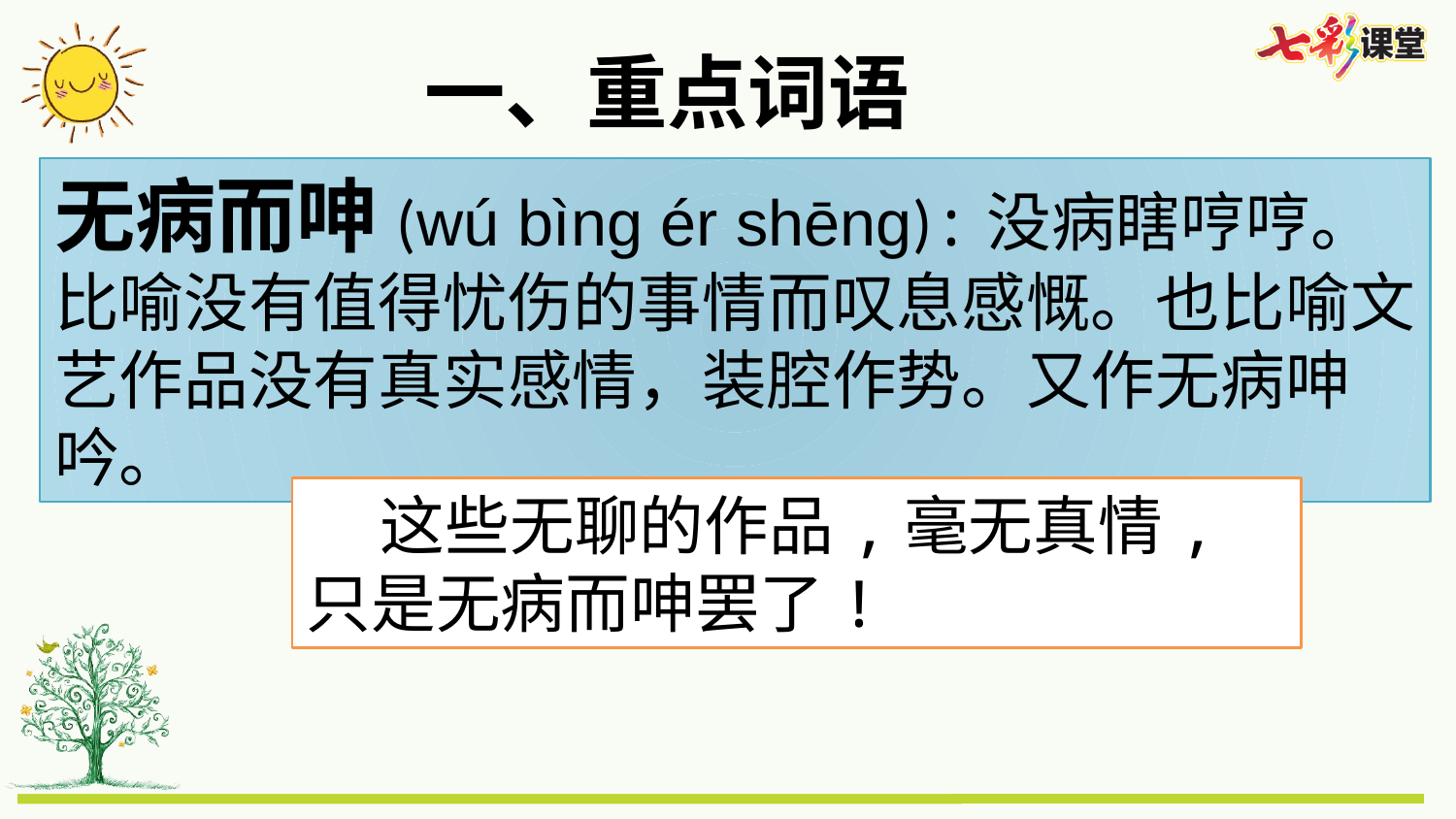

一、重点词语
无病而呻(wú bìng ér shēng):没病瞎哼哼。比喻没有值得忧伤的事情而叹息感慨。也比喻文艺作品没有真实感情，装腔作势。又作无病呻吟。
    这些无聊的作品,毫无真情,只是无病而呻罢了!